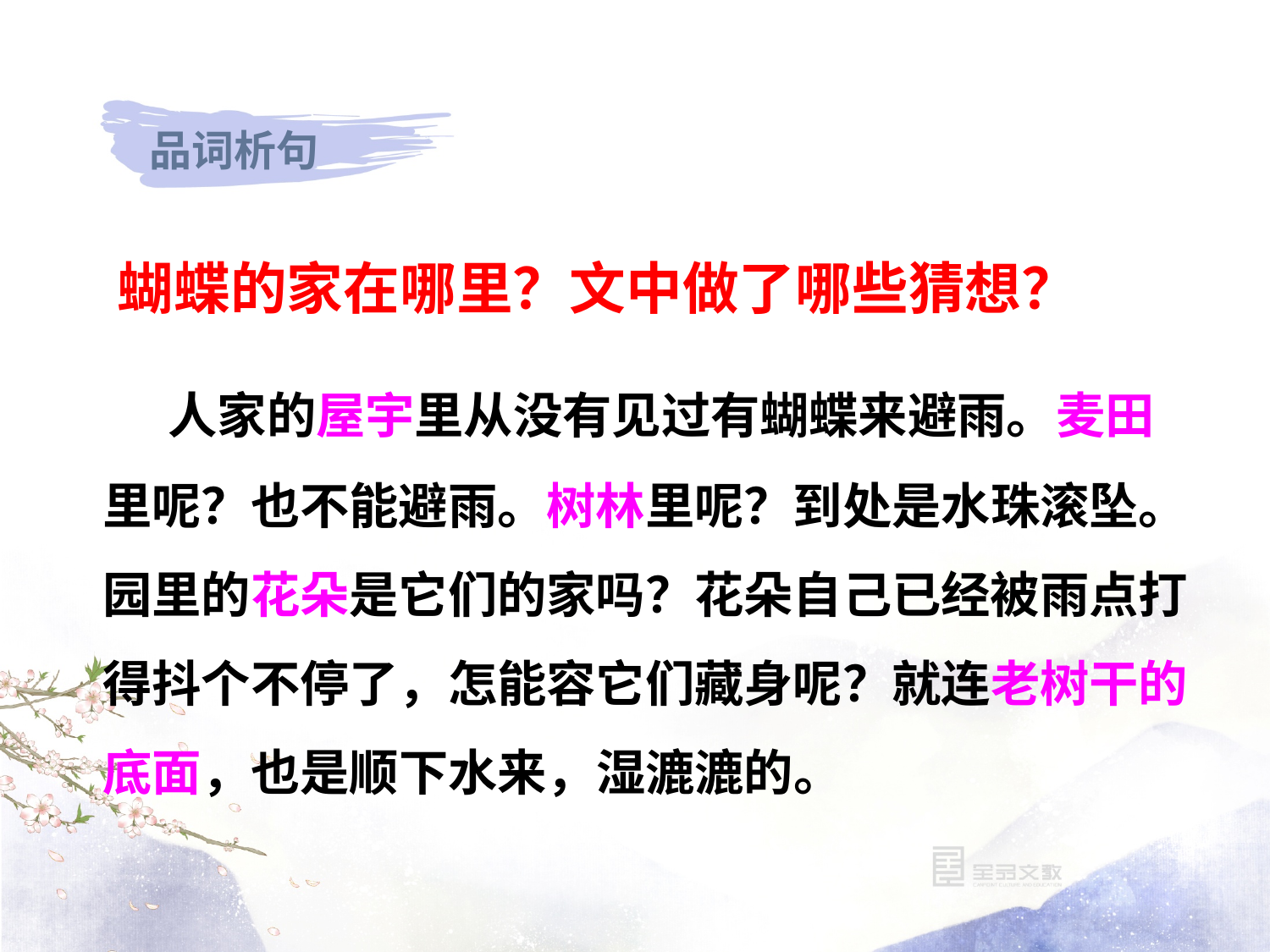

蝴蝶的家在哪里？文中做了哪些猜想？
    人家的屋宇里从没有见过有蝴蝶来避雨。麦田里呢？也不能避雨。树林里呢？到处是水珠滚坠。园里的花朵是它们的家吗？花朵自己已经被雨点打得抖个不停了，怎能容它们藏身呢？就连老树干的底面，也是顺下水来，湿漉漉的。